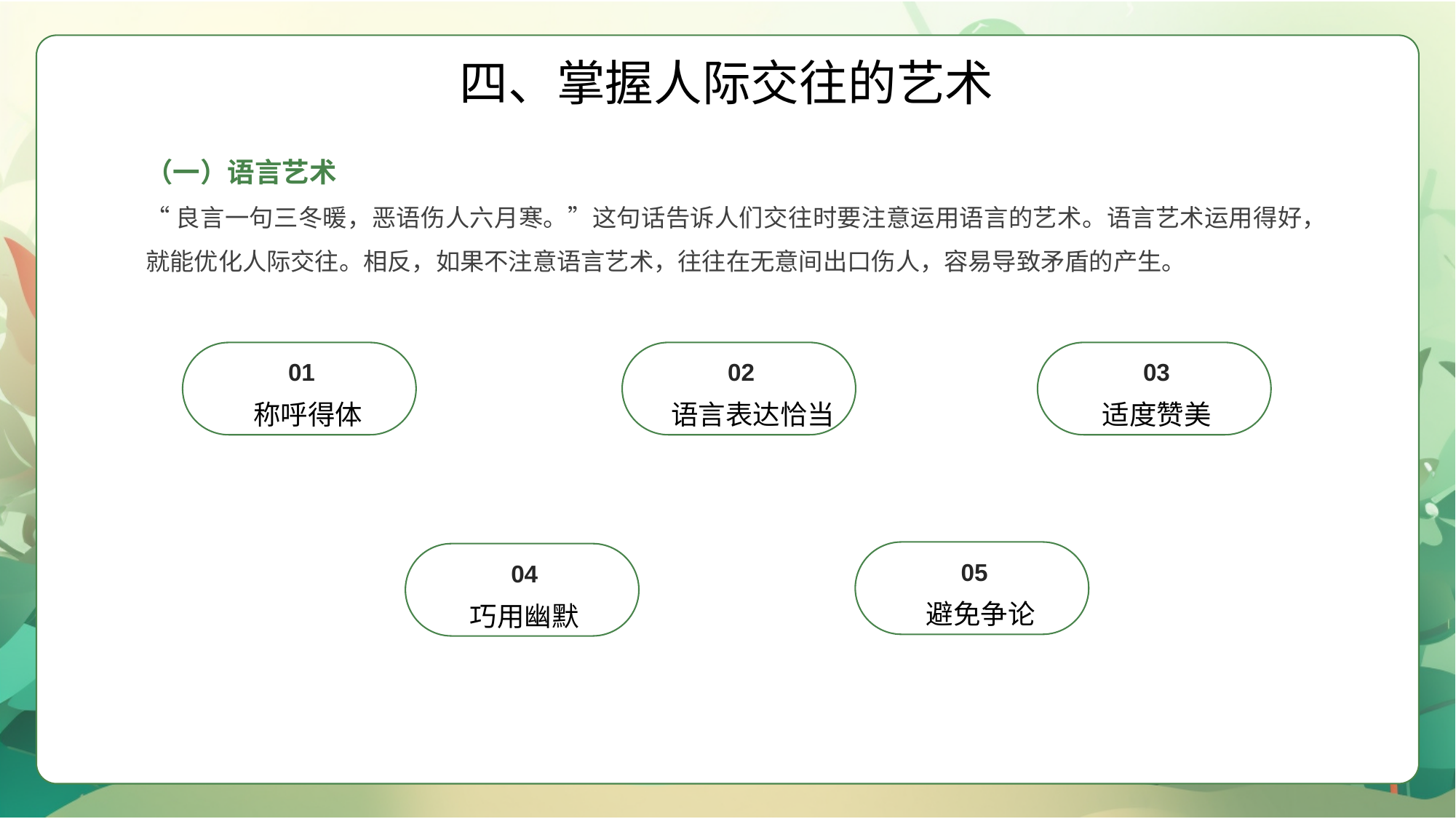

四、掌握人际交往的艺术
（一）语言艺术
“良言一句三冬暖，恶语伤人六月寒。”这句话告诉人们交往时要注意运用语言的艺术。语言艺术运用得好，就能优化人际交往。相反，如果不注意语言艺术，往往在无意间出口伤人，容易导致矛盾的产生。

01
 称呼得体

02
语言表达恰当

03
适度赞美

05
 避免争论

04
巧用幽默